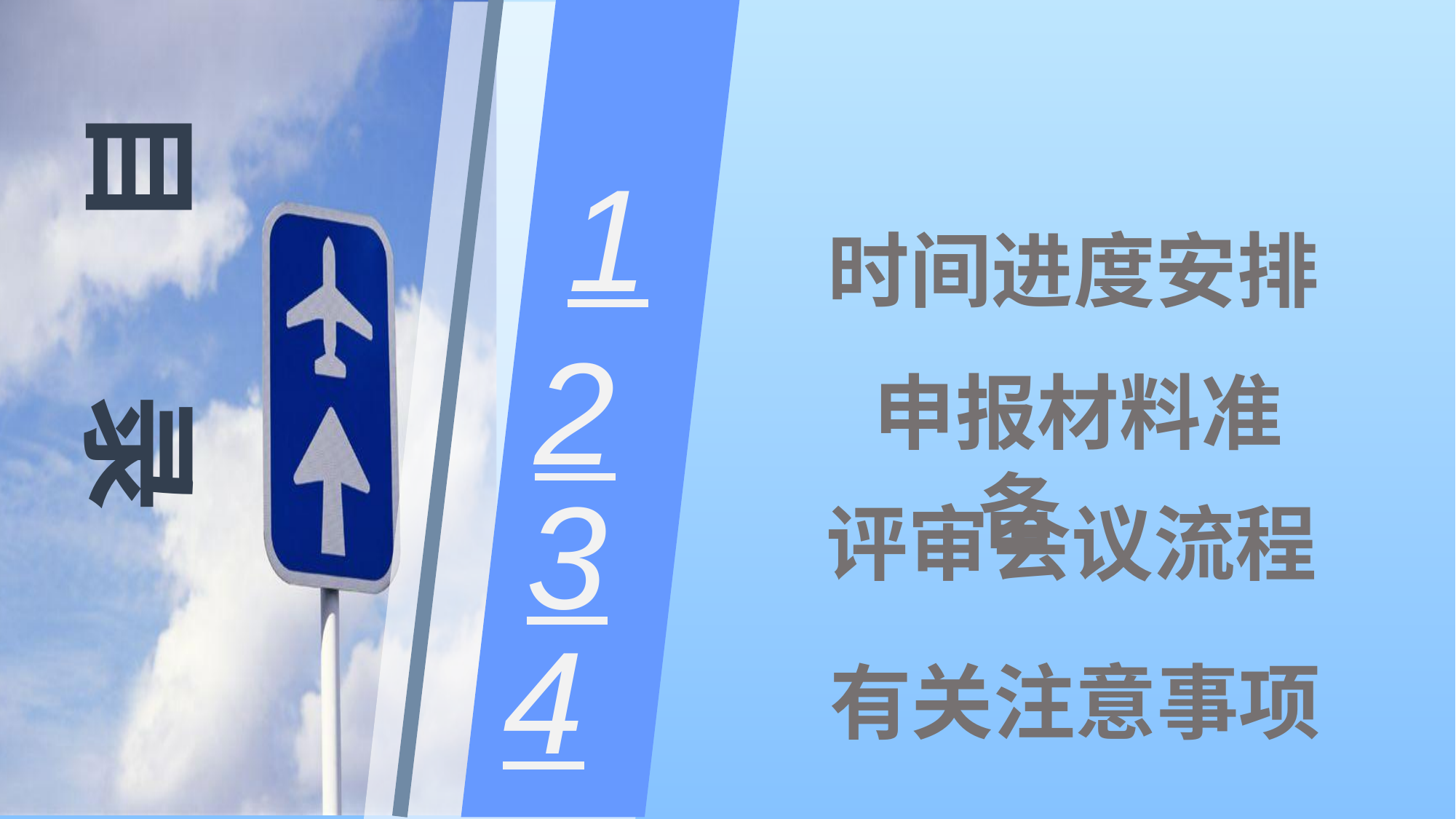

2

目      录
1
 时间进度安排
      申报材料准备
评审会议流程

3
4
 有关注意事项